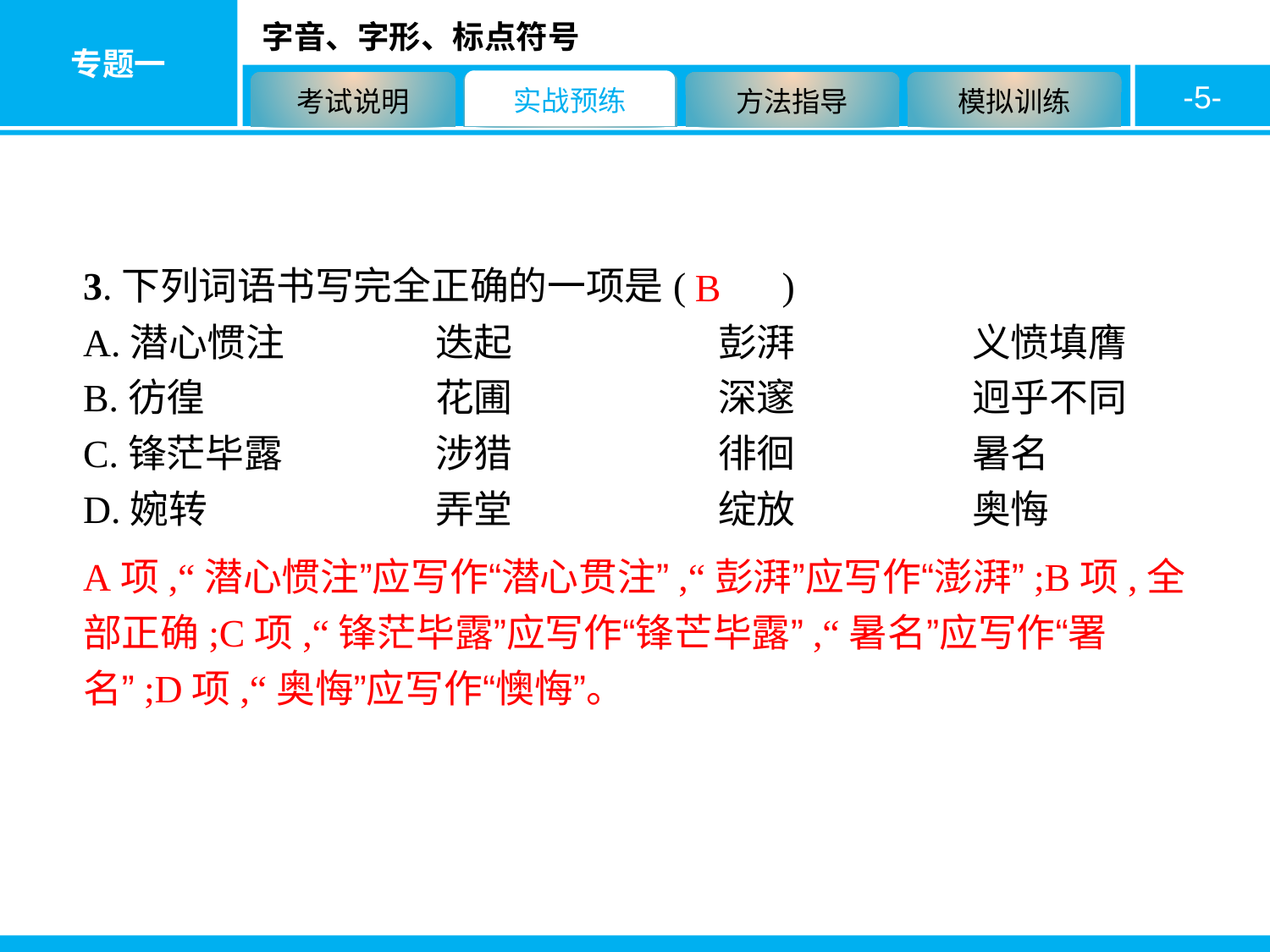

-5-
3.下列词语书写完全正确的一项是(　　)
A.潜心惯注　　	迭起　　		彭湃　　	义愤填膺
B.彷徨　　　　	花圃　　　	深邃　　　	迥乎不同
C.锋茫毕露　　	涉猎　　　	徘徊　　　	暑名
D.婉转　　　		弄堂　　		绽放　　　	奥悔
B
A项,“潜心惯注”应写作“潜心贯注”,“彭湃”应写作“澎湃”;B项,全部正确;C项,“锋茫毕露”应写作“锋芒毕露”,“暑名”应写作“署名”;D项,“奥悔”应写作“懊悔”。